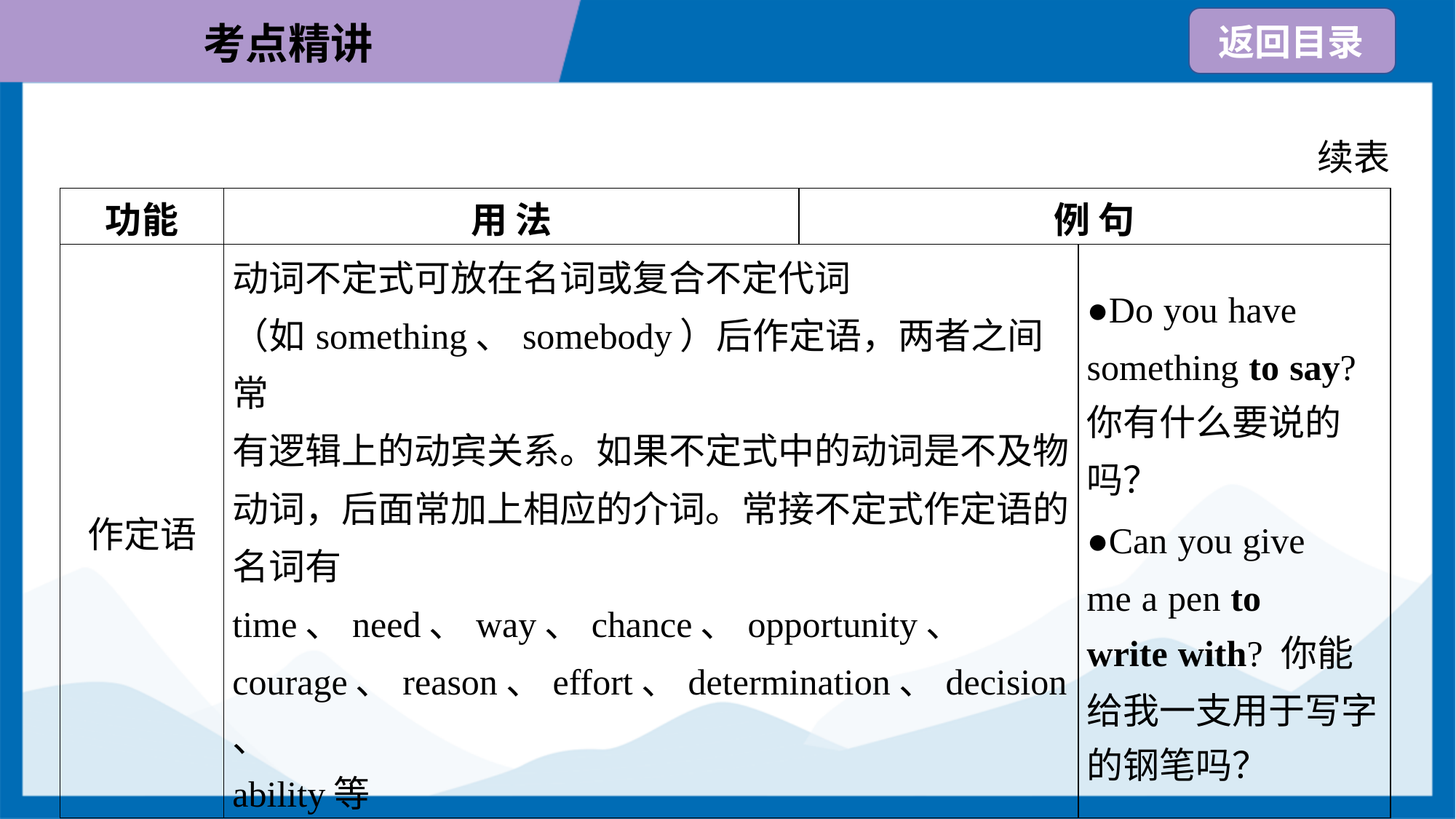

续表
| 功能 | 用 法 | 例 句 |  |
| --- | --- | --- | --- |
| 作定语 | 动词不定式可放在名词或复合不定代词 （如something、somebody）后作定语，两者之间常 有逻辑上的动宾关系。如果不定式中的动词是不及物 动词，后面常加上相应的介词。常接不定式作定语的 名词有time、need、way、chance、opportunity、 courage、reason、effort、determination、decision、 ability等 |  | ●Do you have something to say? 你有什么要说的 吗？ ●Can you give me a pen to write with? 你能 给我一支用于写字 的钢笔吗？ |